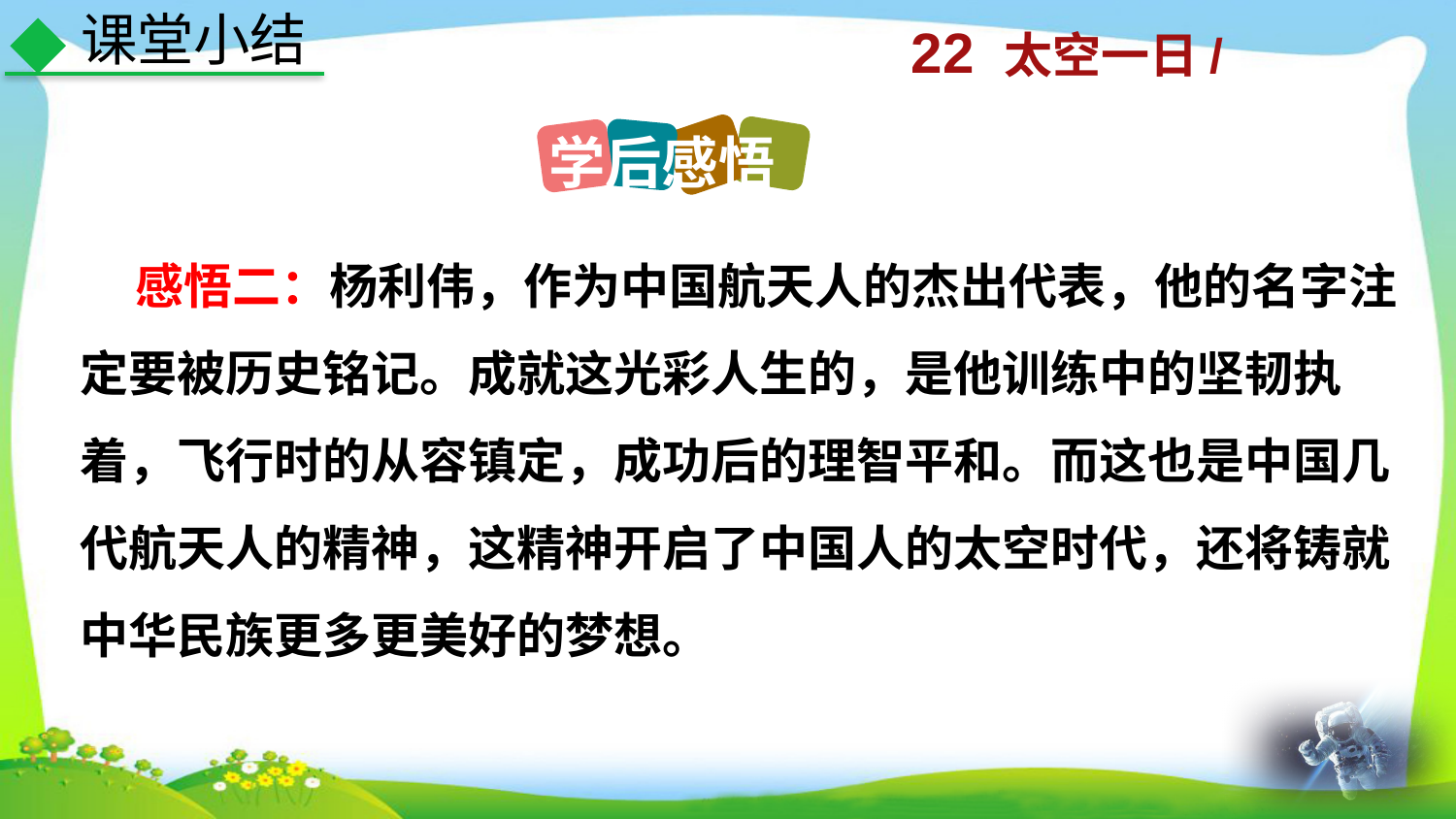

课堂小结

学后感悟

    感悟二：杨利伟，作为中国航天人的杰出代表，他的名字注定要被历史铭记。成就这光彩人生的，是他训练中的坚韧执着，飞行时的从容镇定，成功后的理智平和。而这也是中国几代航天人的精神，这精神开启了中国人的太空时代，还将铸就中华民族更多更美好的梦想。